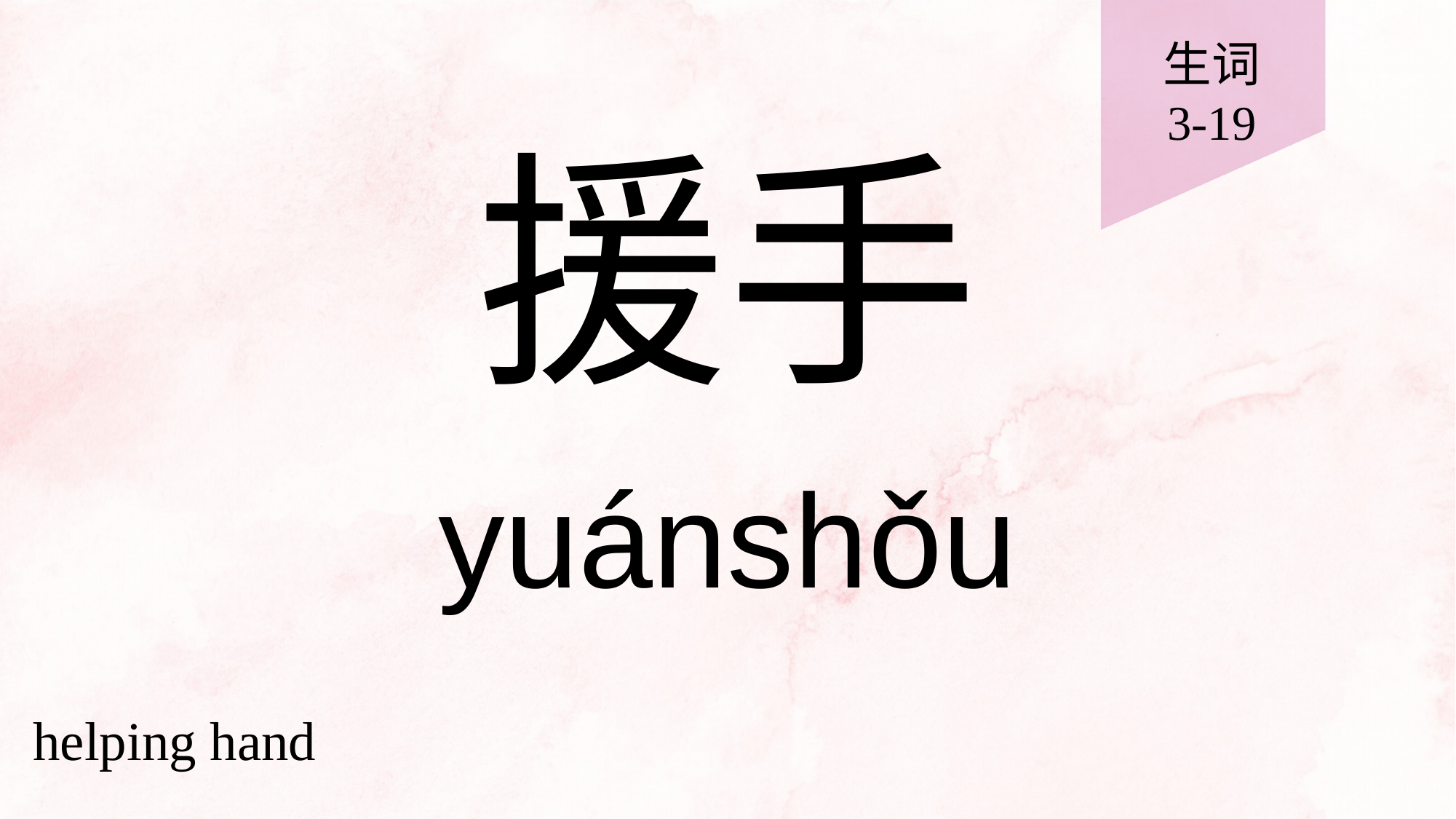

生词
3-19
# 援手
yuánshǒu
helping hand